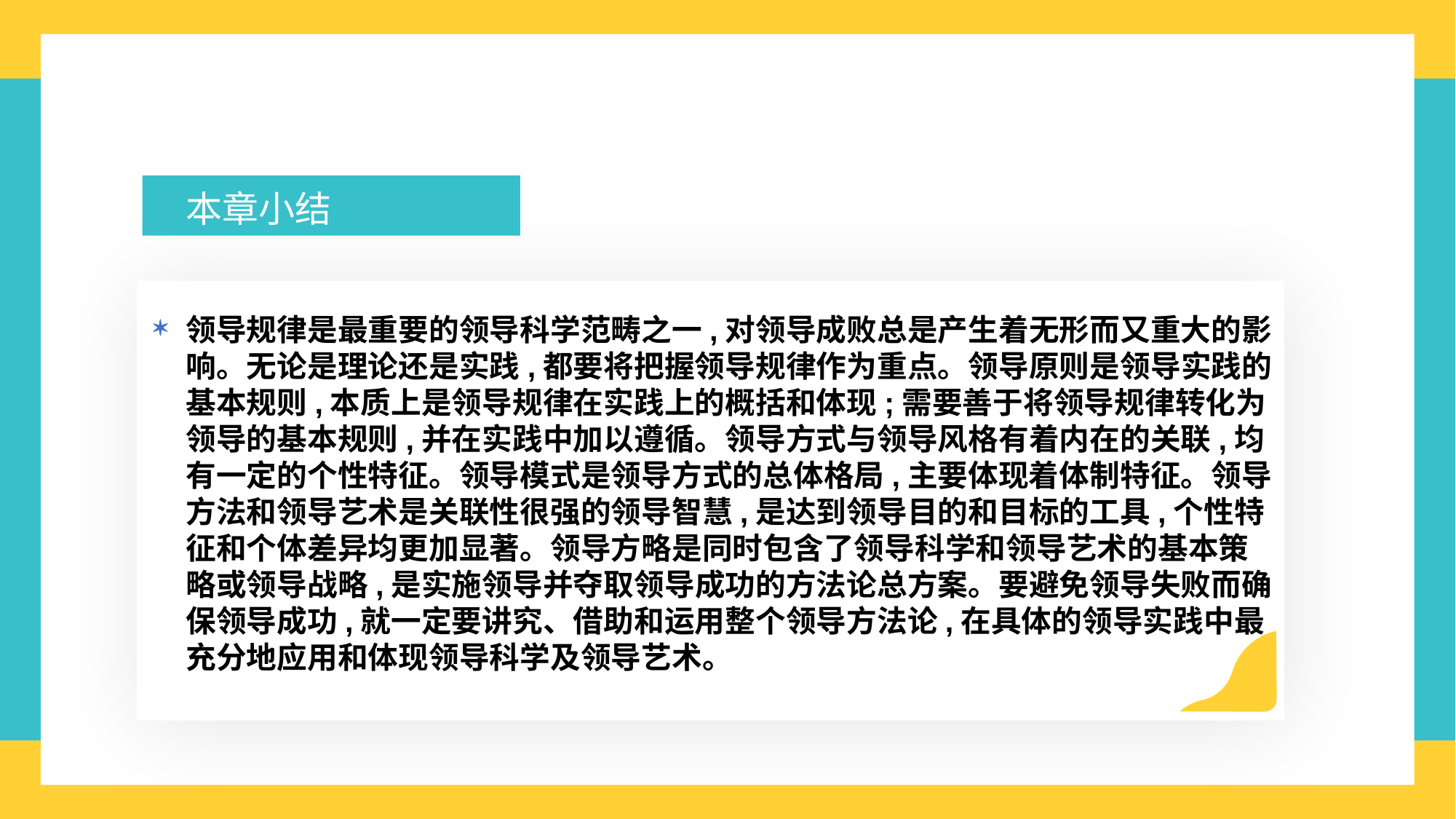

本章小结

领导规律是最重要的领导科学范畴之一,对领导成败总是产生着无形而又重大的影响。无论是理论还是实践,都要将把握领导规律作为重点。领导原则是领导实践的基本规则,本质上是领导规律在实践上的概括和体现;需要善于将领导规律转化为领导的基本规则,并在实践中加以遵循。领导方式与领导风格有着内在的关联,均有一定的个性特征。领导模式是领导方式的总体格局,主要体现着体制特征。领导方法和领导艺术是关联性很强的领导智慧,是达到领导目的和目标的工具,个性特征和个体差异均更加显著。领导方略是同时包含了领导科学和领导艺术的基本策略或领导战略,是实施领导并夺取领导成功的方法论总方案。要避免领导失败而确保领导成功,就一定要讲究、借助和运用整个领导方法论,在具体的领导实践中最充分地应用和体现领导科学及领导艺术。